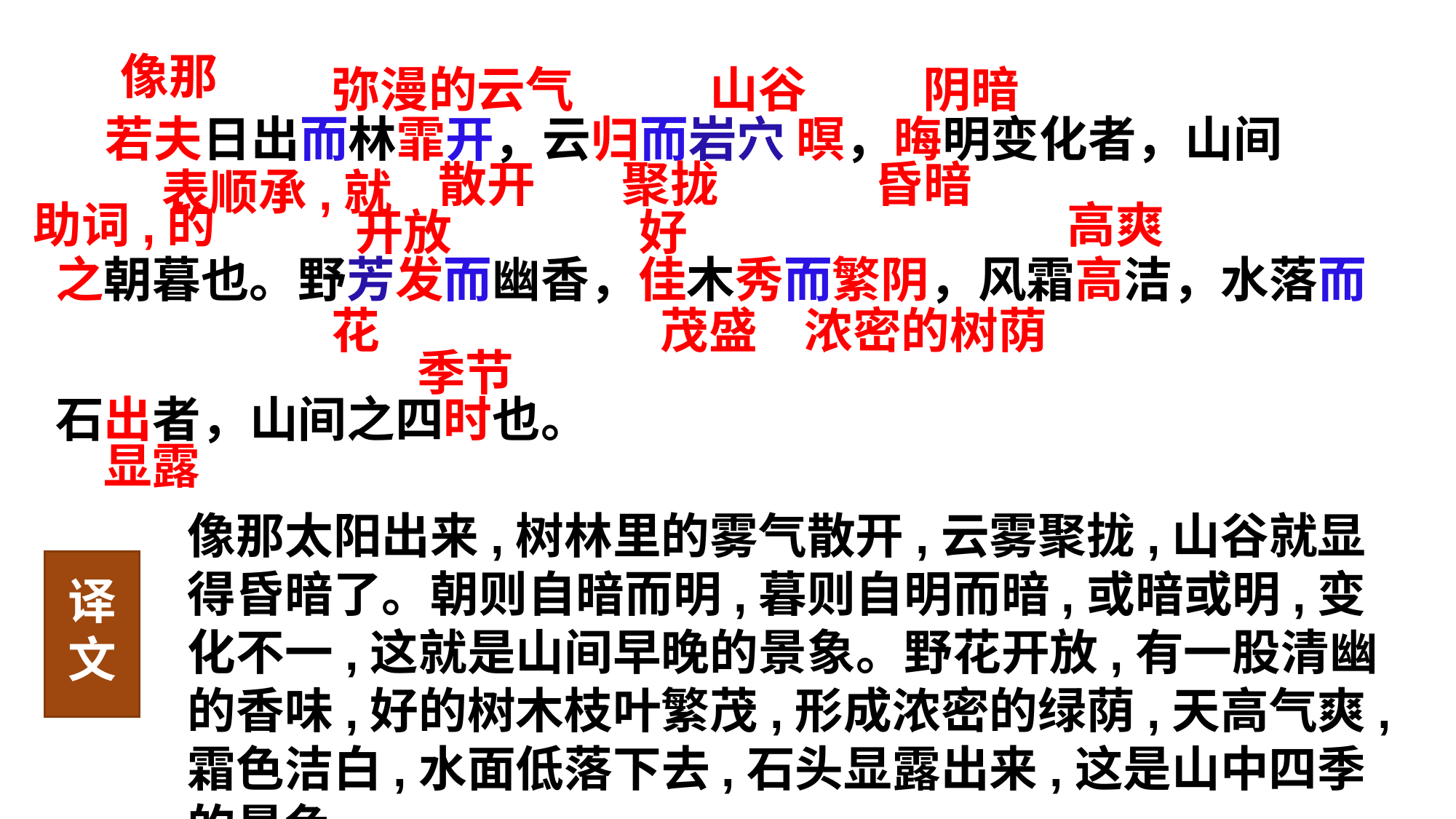

像那
弥漫的云气
山谷
阴暗
   若夫日出而林霏开，云归而岩穴 暝，晦明变化者，山间

之朝暮也。野芳发而幽香，佳木秀而繁阴，风霜高洁，水落而

石出者，山间之四时也。
散开
聚拢
昏暗
表顺承,就
助词,的
高爽
开放
好
花
茂盛
浓密的树荫
季节
显露
像那太阳出来,树林里的雾气散开,云雾聚拢,山谷就显得昏暗了。朝则自暗而明,暮则自明而暗,或暗或明,变化不一,这就是山间早晚的景象。野花开放,有一股清幽的香味,好的树木枝叶繁茂,形成浓密的绿荫,天高气爽,霜色洁白,水面低落下去,石头显露出来,这是山中四季的景色。

译文